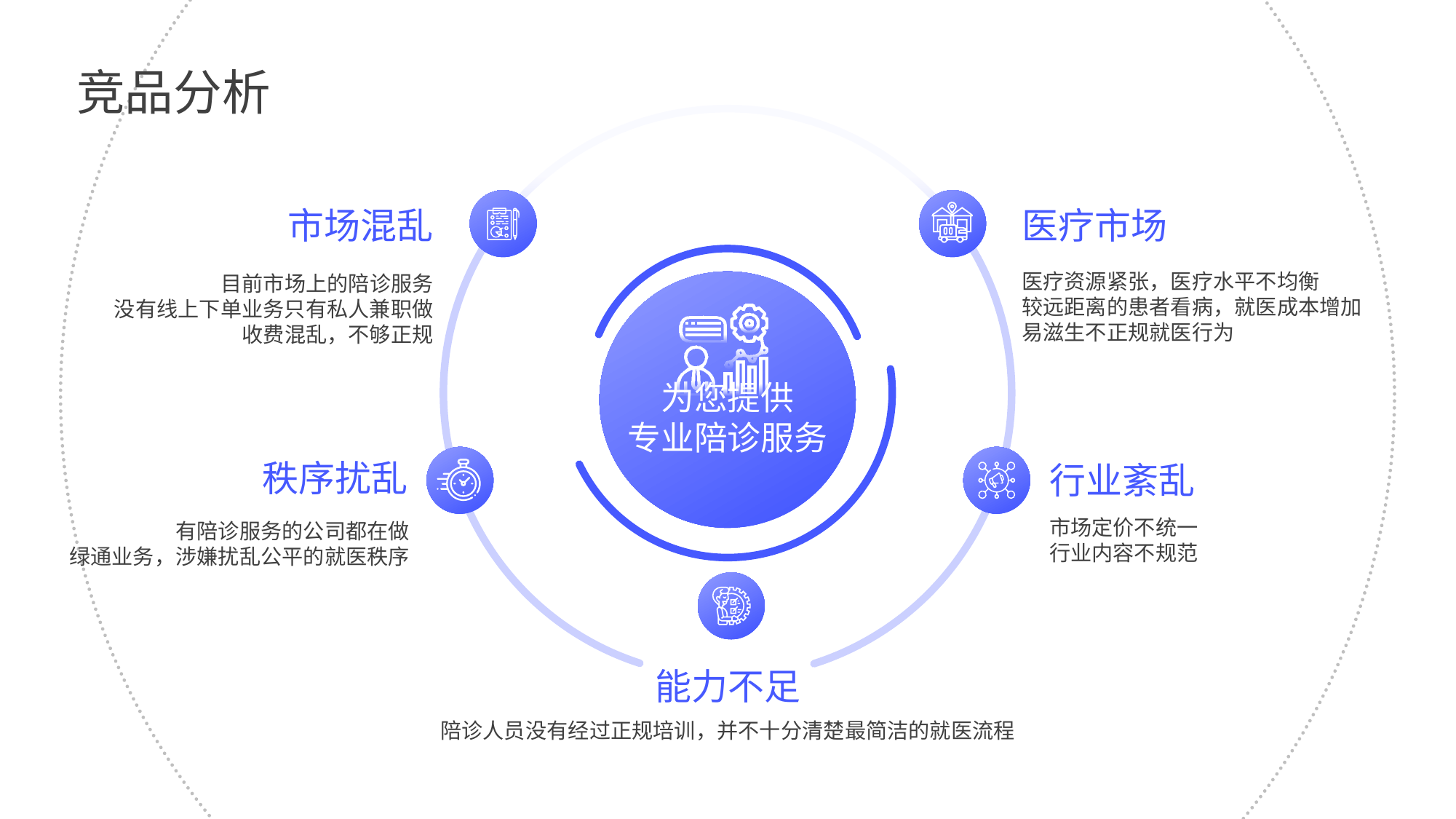

竞品分析

市场混乱
医疗市场

医疗资源紧张，医疗水平不均衡
较远距离的患者看病，就医成本增加
易滋生不正规就医行为
目前市场上的陪诊服务
没有线上下单业务只有私人兼职做收费混乱，不够正规

为您提供
专业陪诊服务

秩序扰乱
行业紊乱

市场定价不统一
行业内容不规范
有陪诊服务的公司都在做
绿通业务，涉嫌扰乱公平的就医秩序

能力不足
陪诊人员没有经过正规培训，并不十分清楚最简洁的就医流程